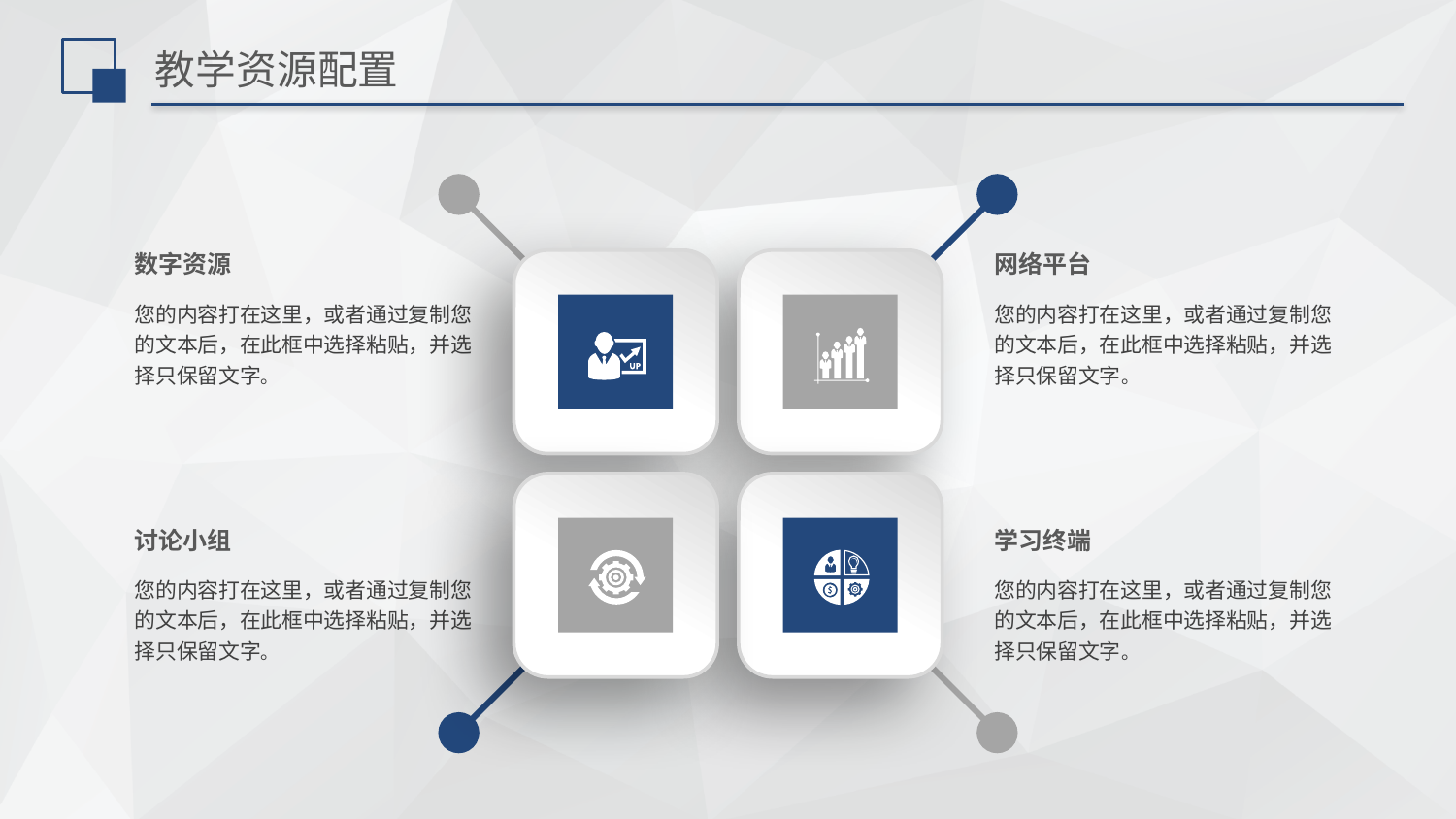

# 教学资源配置

数字资源
网络平台

您的内容打在这里，或者通过复制您的文本后，在此框中选择粘贴，并选择只保留文字。
您的内容打在这里，或者通过复制您的文本后，在此框中选择粘贴，并选择只保留文字。

讨论小组
学习终端
您的内容打在这里，或者通过复制您的文本后，在此框中选择粘贴，并选择只保留文字。
您的内容打在这里，或者通过复制您的文本后，在此框中选择粘贴，并选择只保留文字。